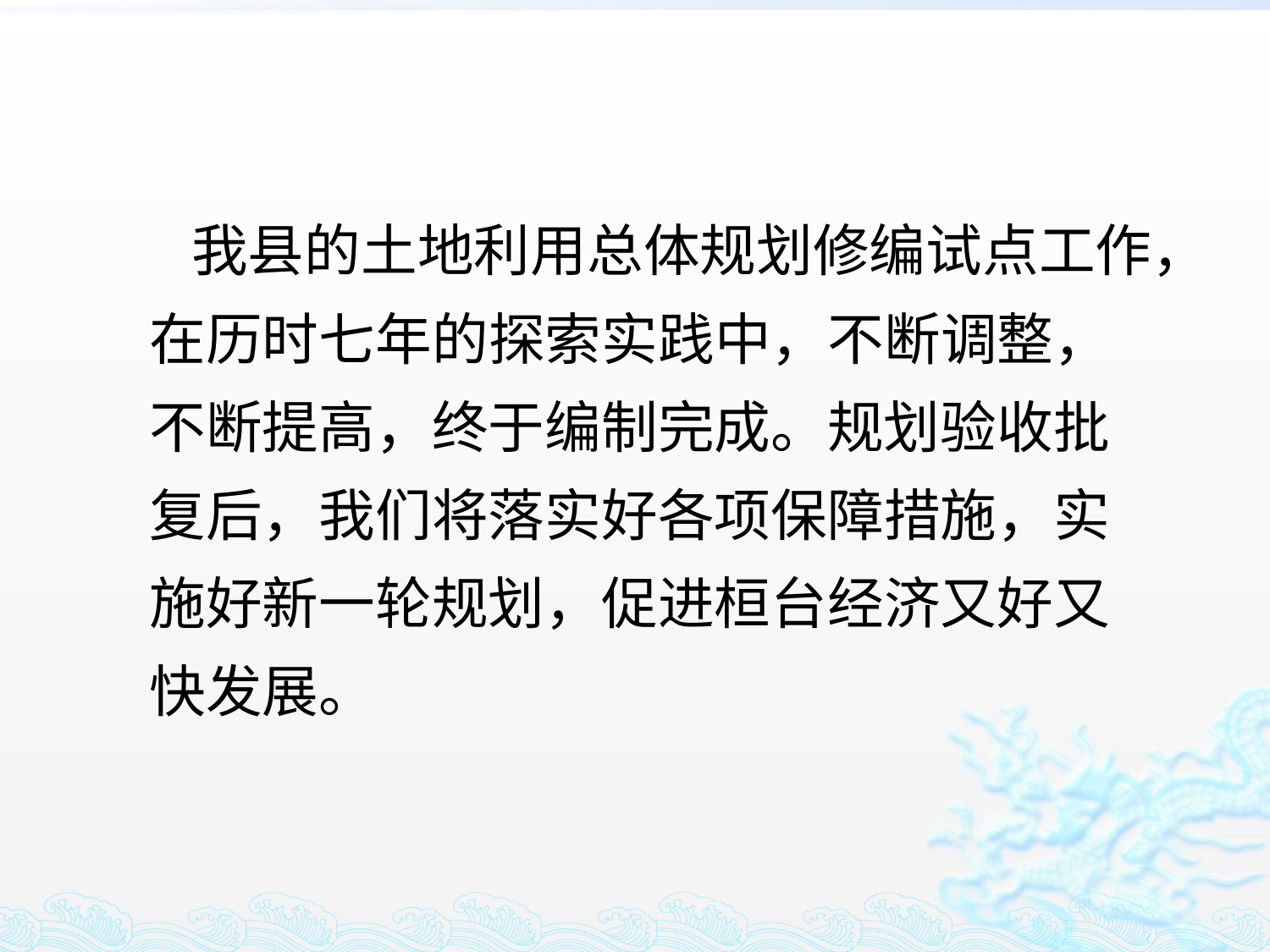

我县的土地利用总体规划修编试点工作，在历时七年的探索实践中，不断调整，不断提高，终于编制完成。规划验收批复后，我们将落实好各项保障措施，实施好新一轮规划，促进桓台经济又好又快发展。